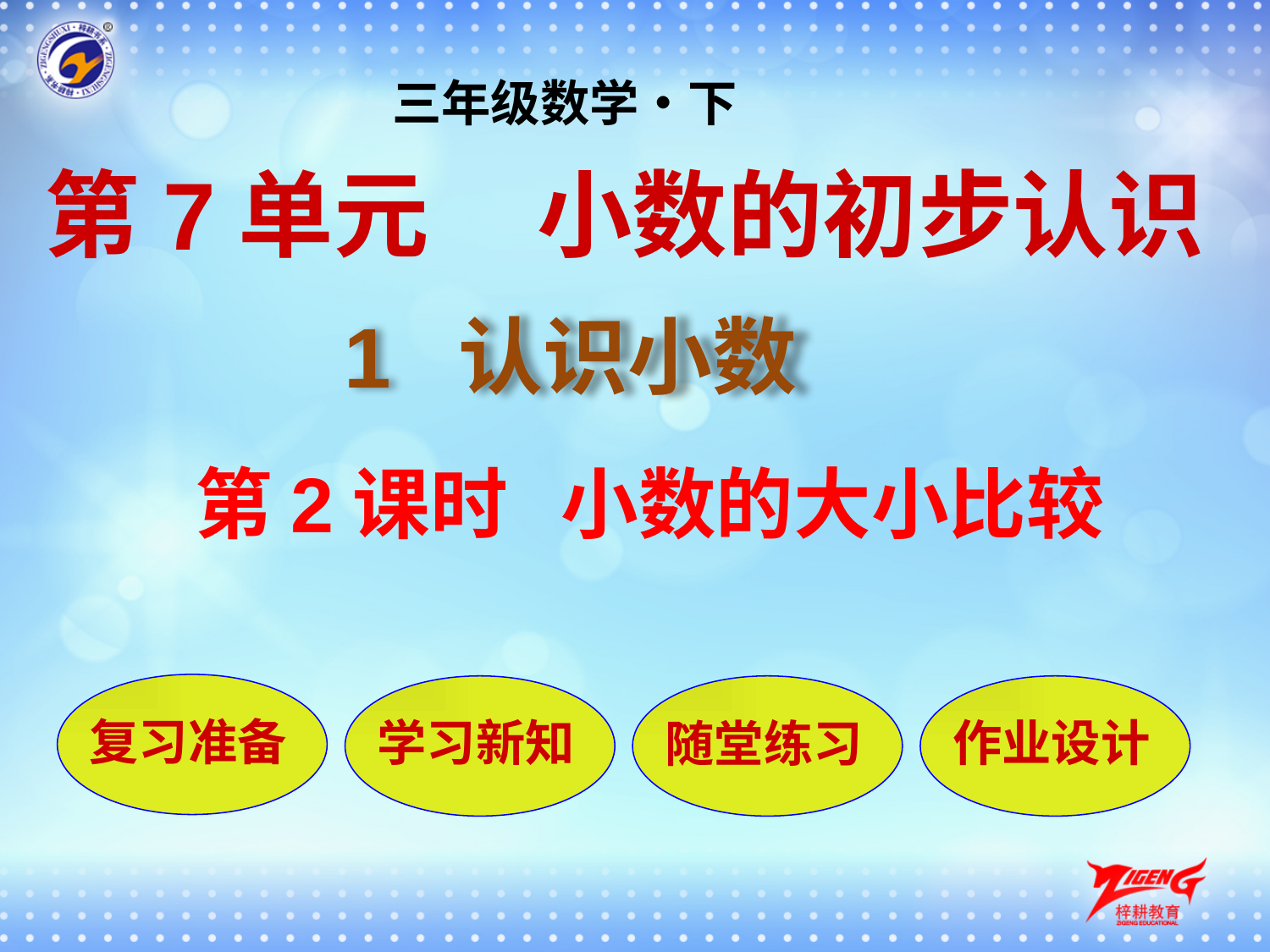

三年级数学•下
第7单元     小数的初步认识
1  认识小数
第2课时   小数的大小比较

复习准备

学习新知

随堂练习

作业设计